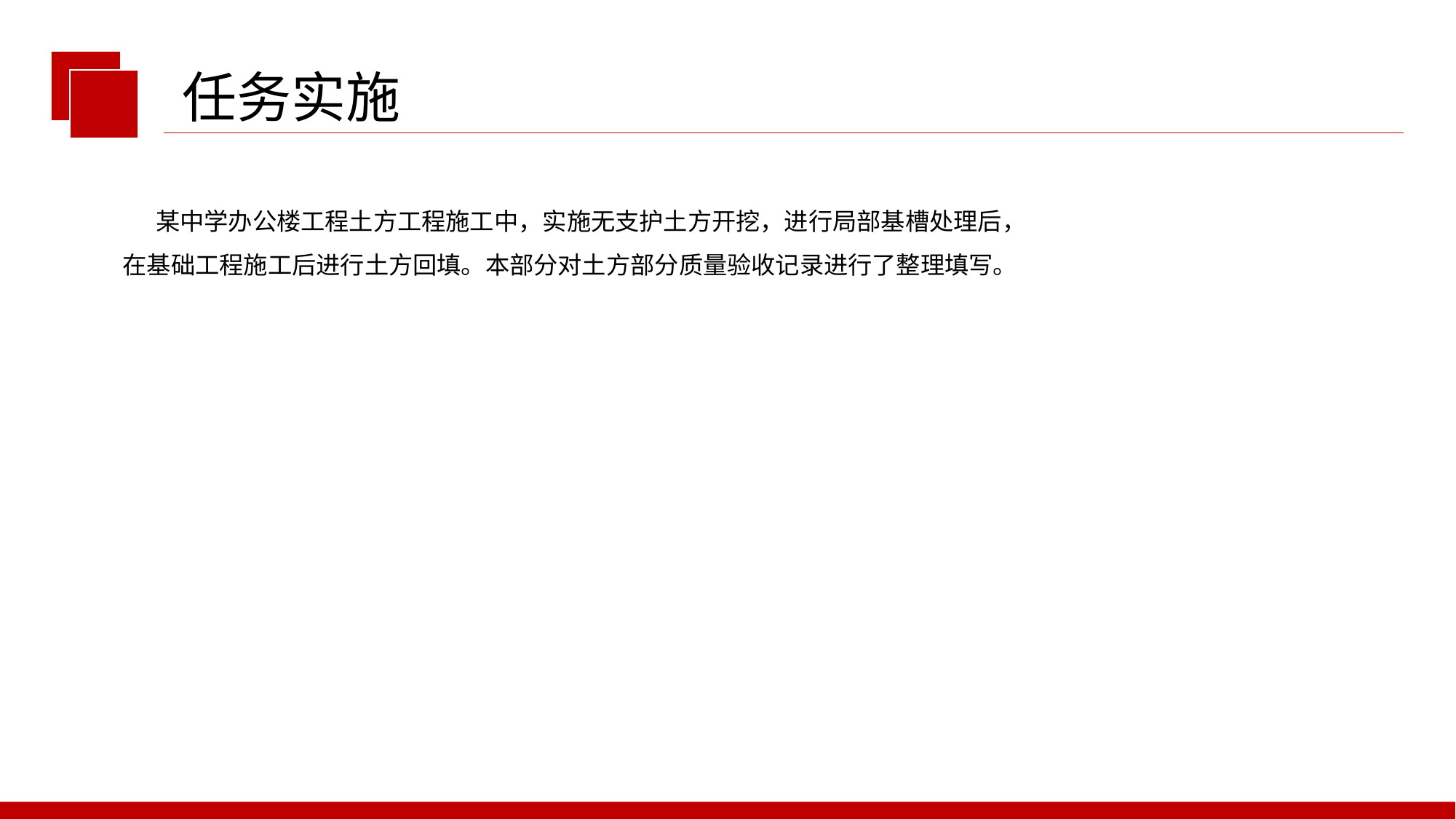

任务实施
     某中学办公楼工程土方工程施工中，实施无支护土方开挖，进行局部基槽处理后，
在基础工程施工后进行土方回填。本部分对土方部分质量验收记录进行了整理填写。